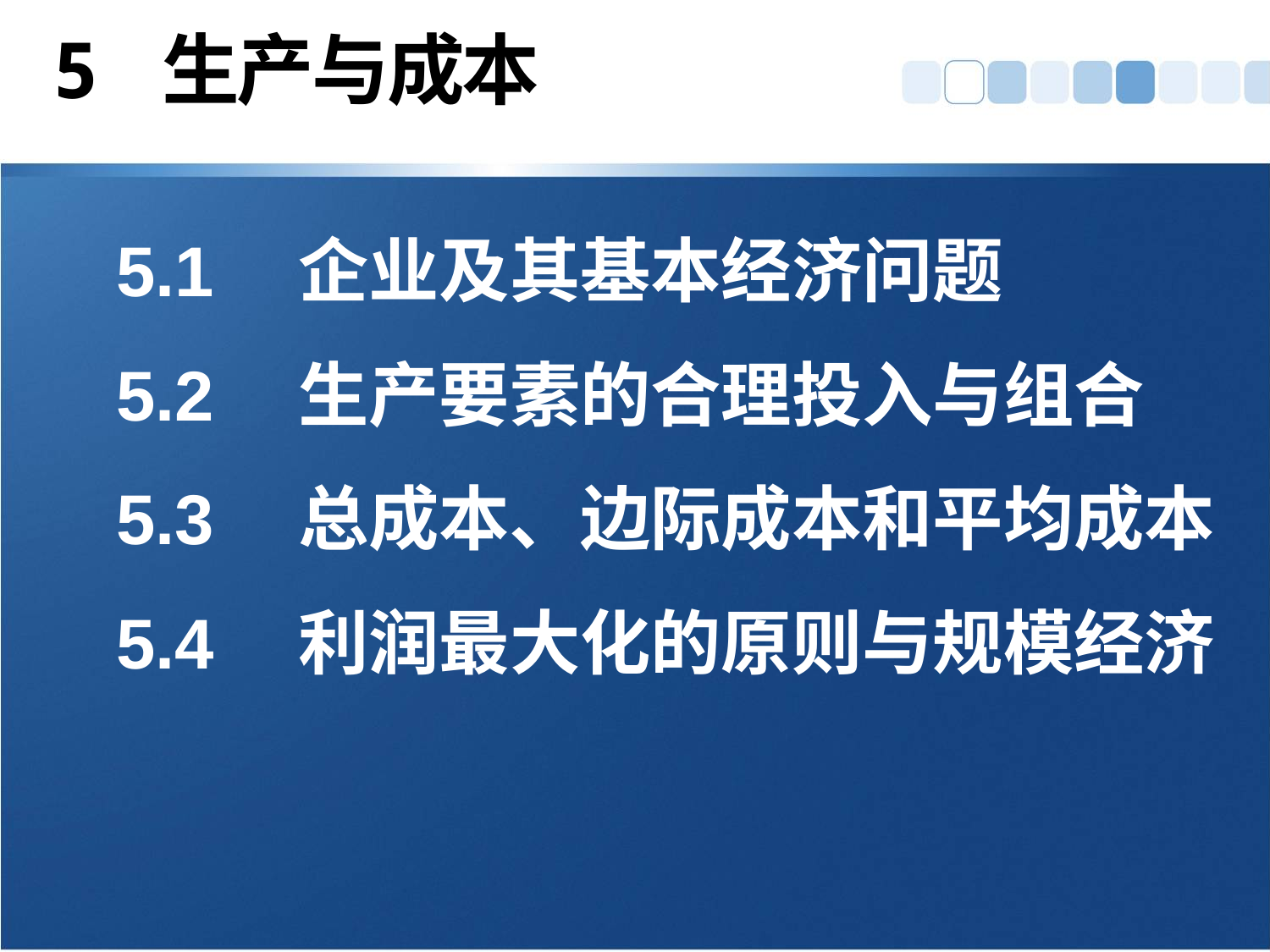

# 5 生产与成本
5.1	企业及其基本经济问题
5.2	生产要素的合理投入与组合
5.3	总成本、边际成本和平均成本
5.4	利润最大化的原则与规模经济